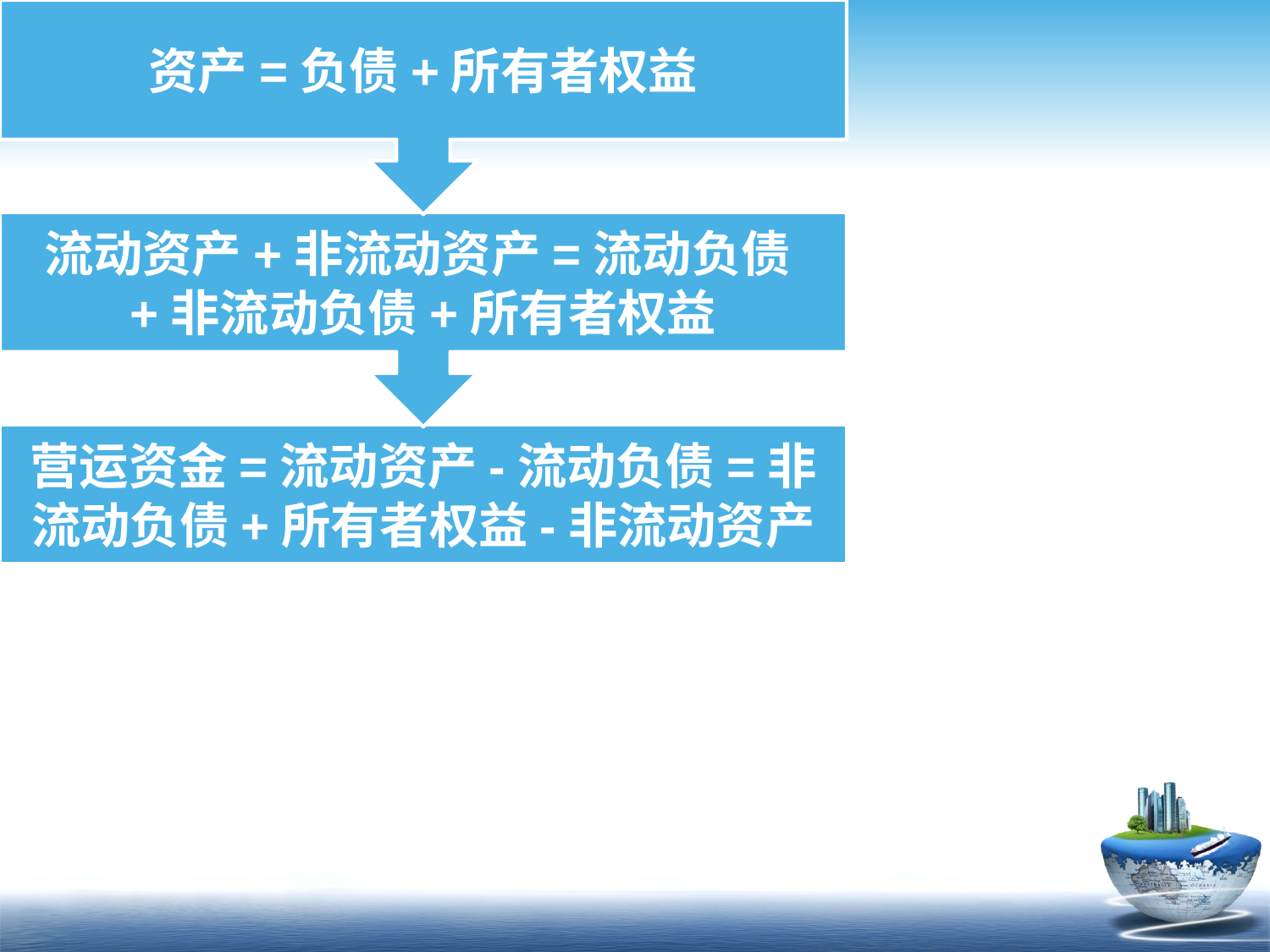

四、营运资金管理的特点
营运资金=流动资产-流动负债=非流动负债+所有者权益-非流动资产
流动资产+非流动资产=流动负债+非流动负债+所有者权益
资产=负债+所有者权益

广义
狭义

狭义